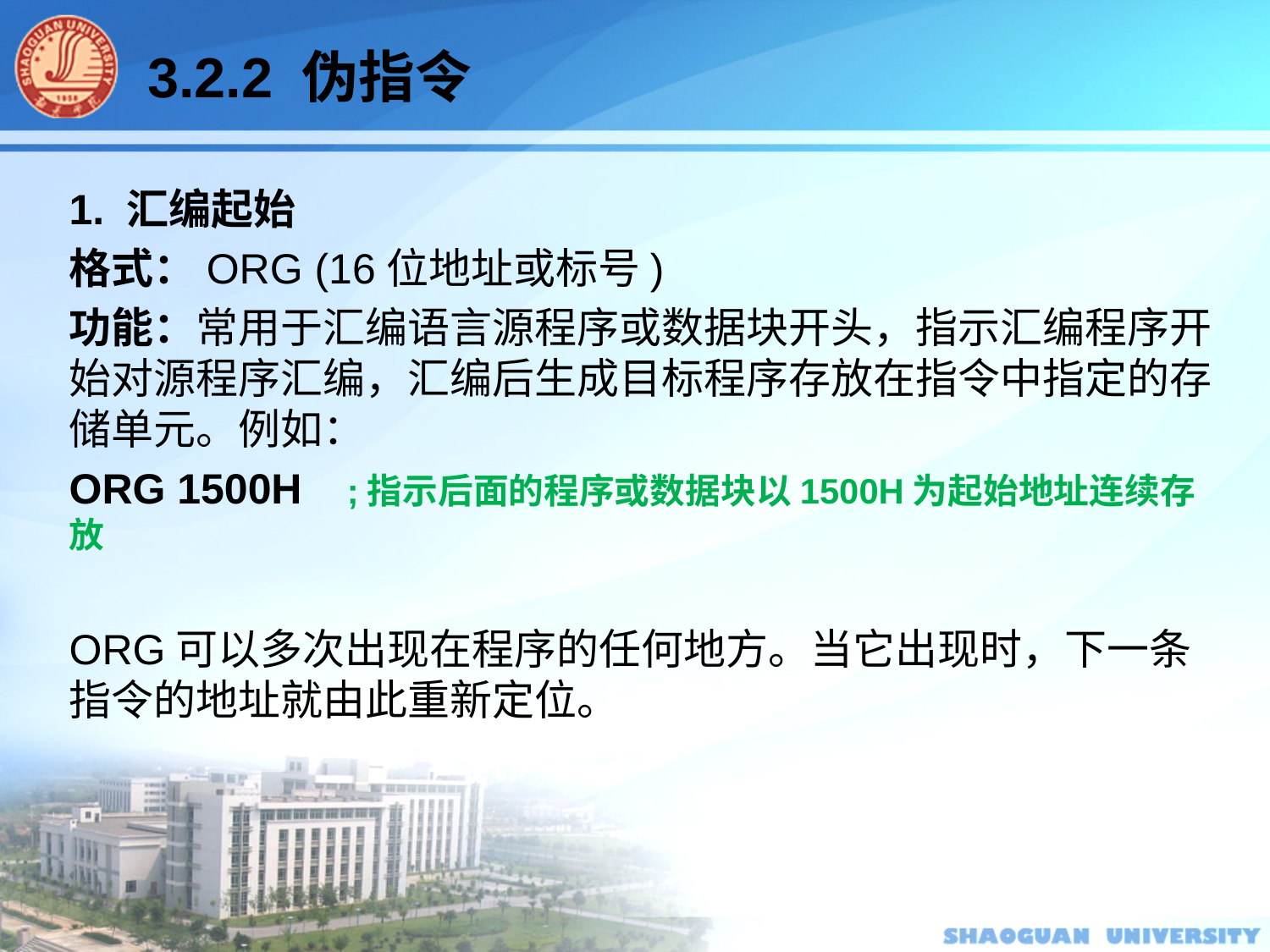

3.2.2 伪指令
1. 汇编起始
格式：ORG (16位地址或标号)
功能：常用于汇编语言源程序或数据块开头，指示汇编程序开始对源程序汇编，汇编后生成目标程序存放在指令中指定的存储单元。例如：
ORG 1500H	  ;指示后面的程序或数据块以1500H为起始地址连续存放

ORG可以多次出现在程序的任何地方。当它出现时，下一条指令的地址就由此重新定位。